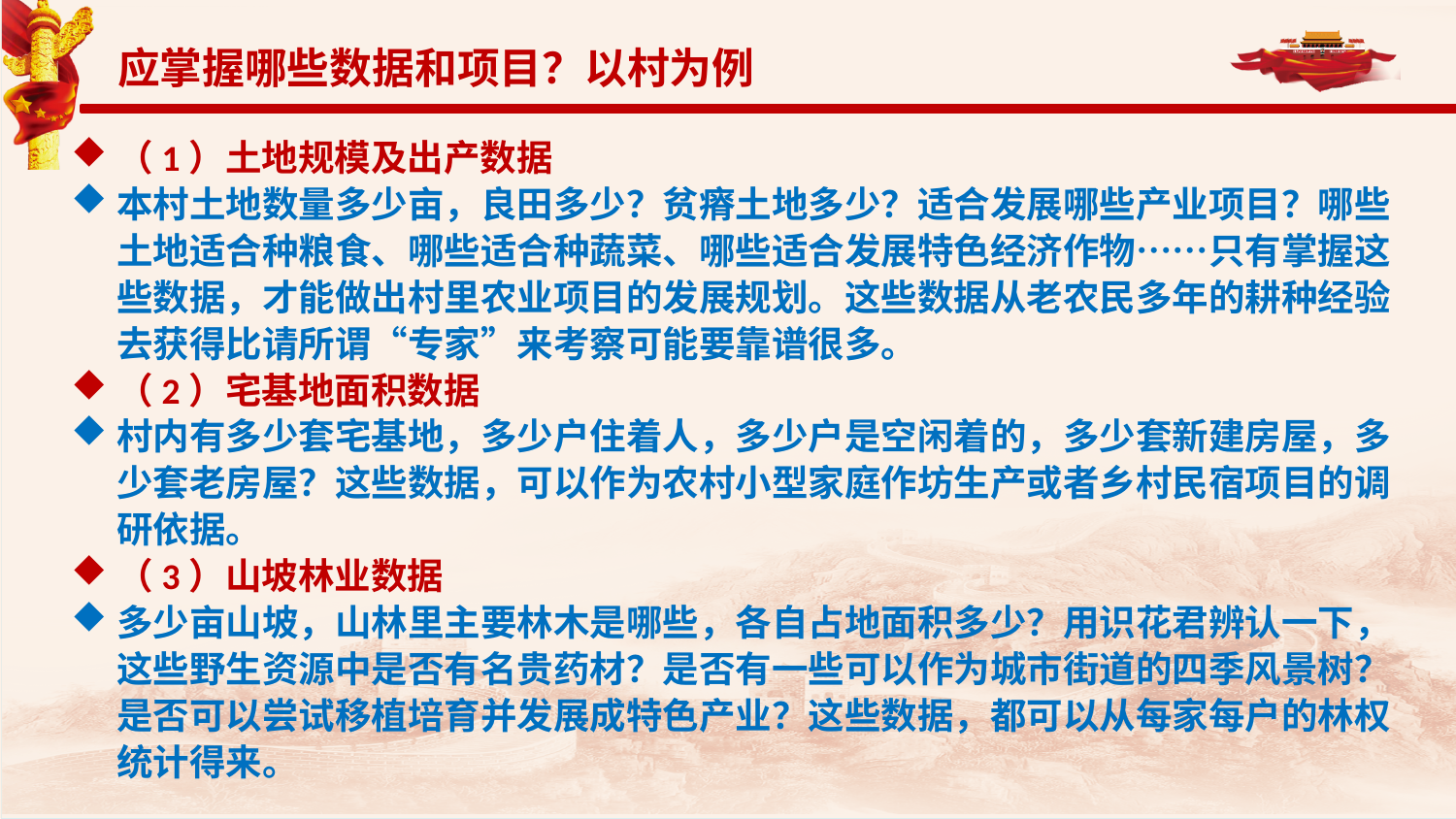

应掌握哪些数据和项目？以村为例
（1）土地规模及出产数据
本村土地数量多少亩，良田多少？贫瘠土地多少？适合发展哪些产业项目？哪些土地适合种粮食、哪些适合种蔬菜、哪些适合发展特色经济作物……只有掌握这些数据，才能做出村里农业项目的发展规划。这些数据从老农民多年的耕种经验去获得比请所谓“专家”来考察可能要靠谱很多。
（2）宅基地面积数据
村内有多少套宅基地，多少户住着人，多少户是空闲着的，多少套新建房屋，多少套老房屋？这些数据，可以作为农村小型家庭作坊生产或者乡村民宿项目的调研依据。
（3）山坡林业数据
多少亩山坡，山林里主要林木是哪些，各自占地面积多少？用识花君辨认一下，这些野生资源中是否有名贵药材？是否有一些可以作为城市街道的四季风景树？是否可以尝试移植培育并发展成特色产业？这些数据，都可以从每家每户的林权统计得来。